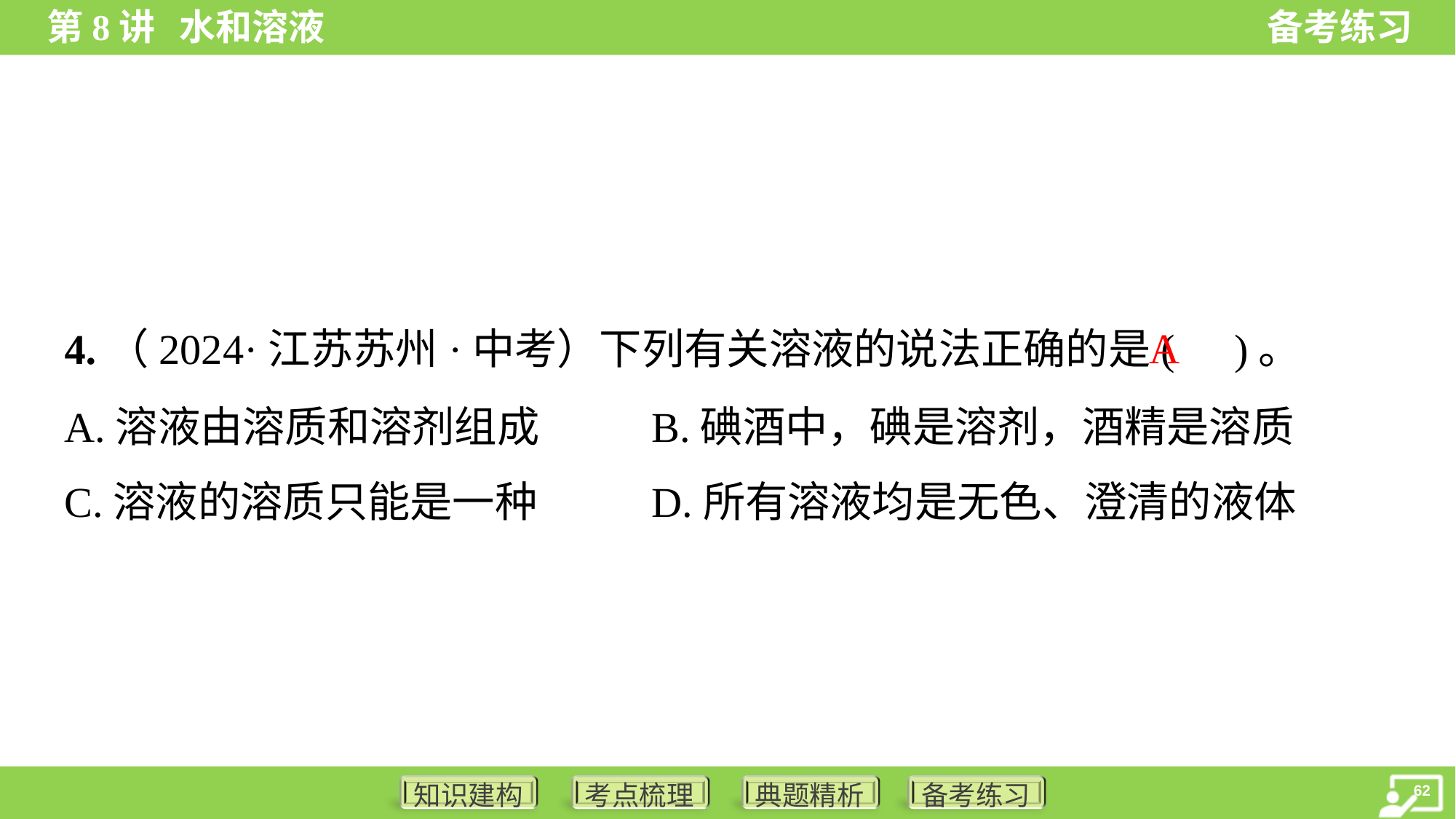

A
4.（2024·江苏苏州·中考）下列有关溶液的说法正确的是(     )。
A.溶液由溶质和溶剂组成	B.碘酒中，碘是溶剂，酒精是溶质
C.溶液的溶质只能是一种	D.所有溶液均是无色、澄清的液体